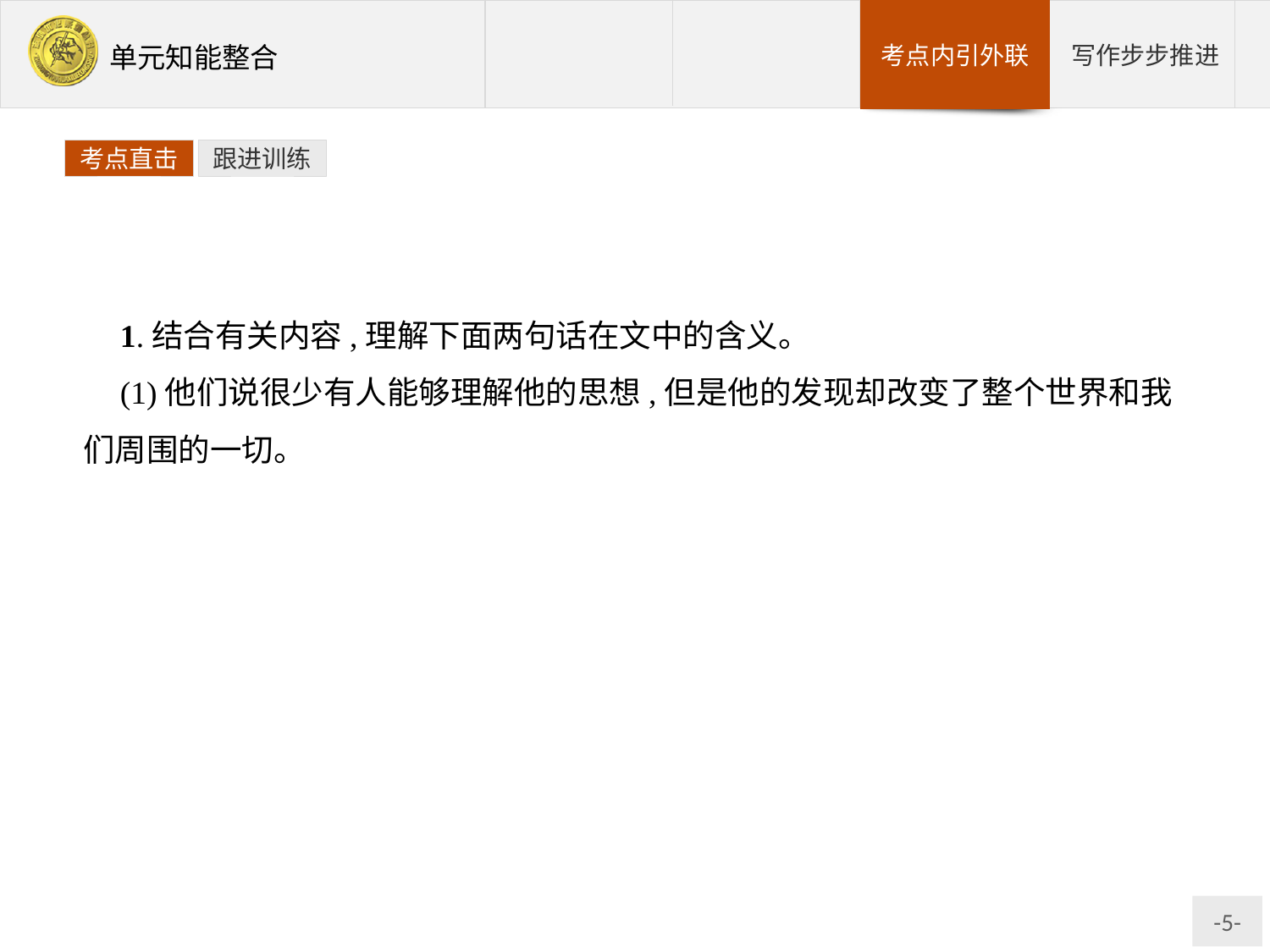

考点直击
跟进训练
1.结合有关内容,理解下面两句话在文中的含义。
(1)他们说很少有人能够理解他的思想,但是他的发现却改变了整个世界和我们周围的一切。
思路解析:这是文中的一个议论句,从结构上看是一个转折关系的语句,重点在转折连词“但是”之后,抓住关键性词语,联系作者的观点,结合语境理解。
参考答案:这句话说明了爱因斯坦的贡献巨大,表现了人们对爱因斯坦的无限崇敬之情。